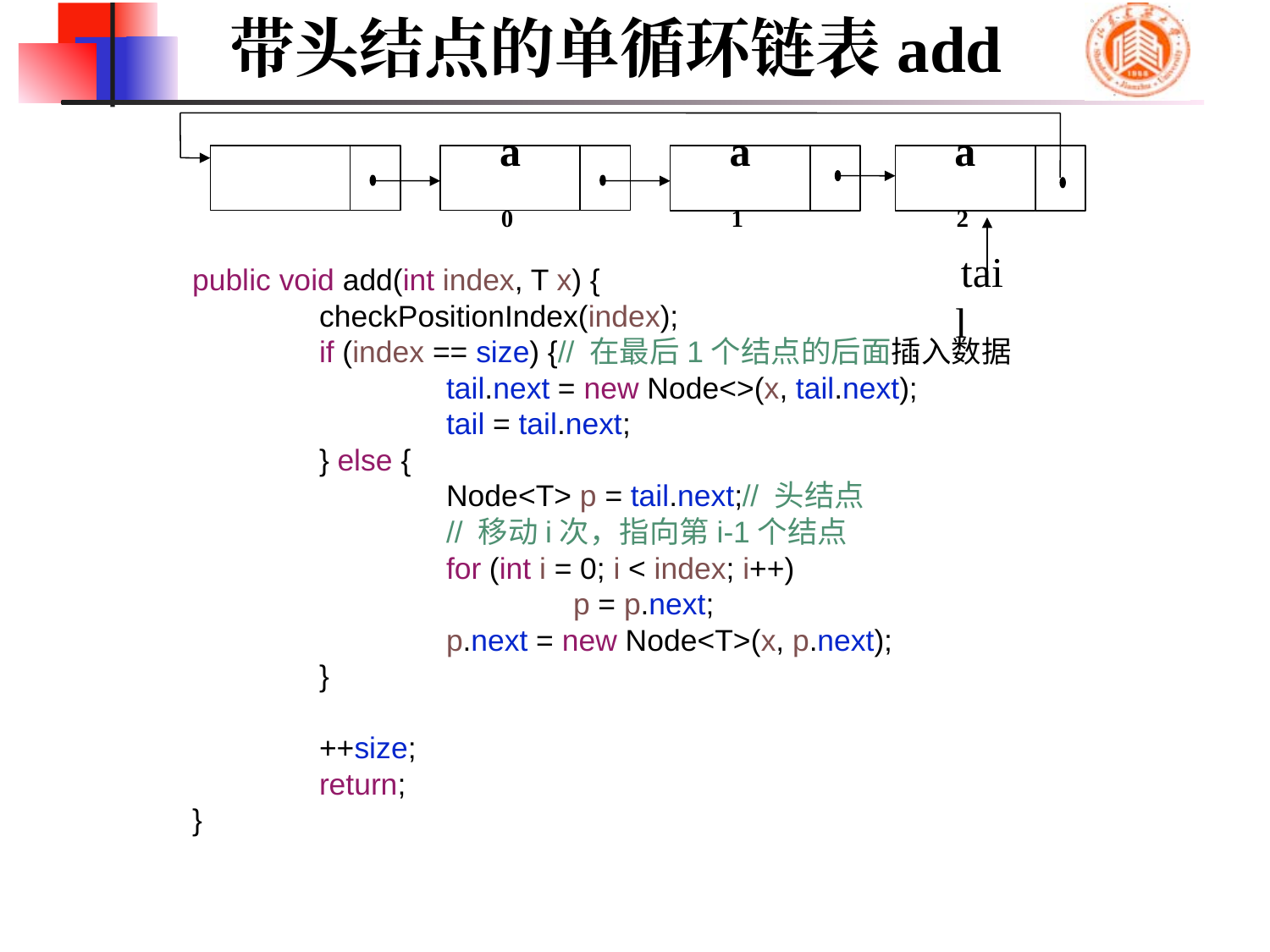

带头结点的单循环链表add

a0

a1

a2

tail
	public void add(int index, T x) {
		checkPositionIndex(index);
		if (index == size) {// 在最后1个结点的后面插入数据
			tail.next = new Node<>(x, tail.next);
			tail = tail.next;
		} else {
			Node<T> p = tail.next;// 头结点
			// 移动i次，指向第i-1个结点
			for (int i = 0; i < index; i++)
				p = p.next;
			p.next = new Node<T>(x, p.next);
		}

		++size;
		return;
	}